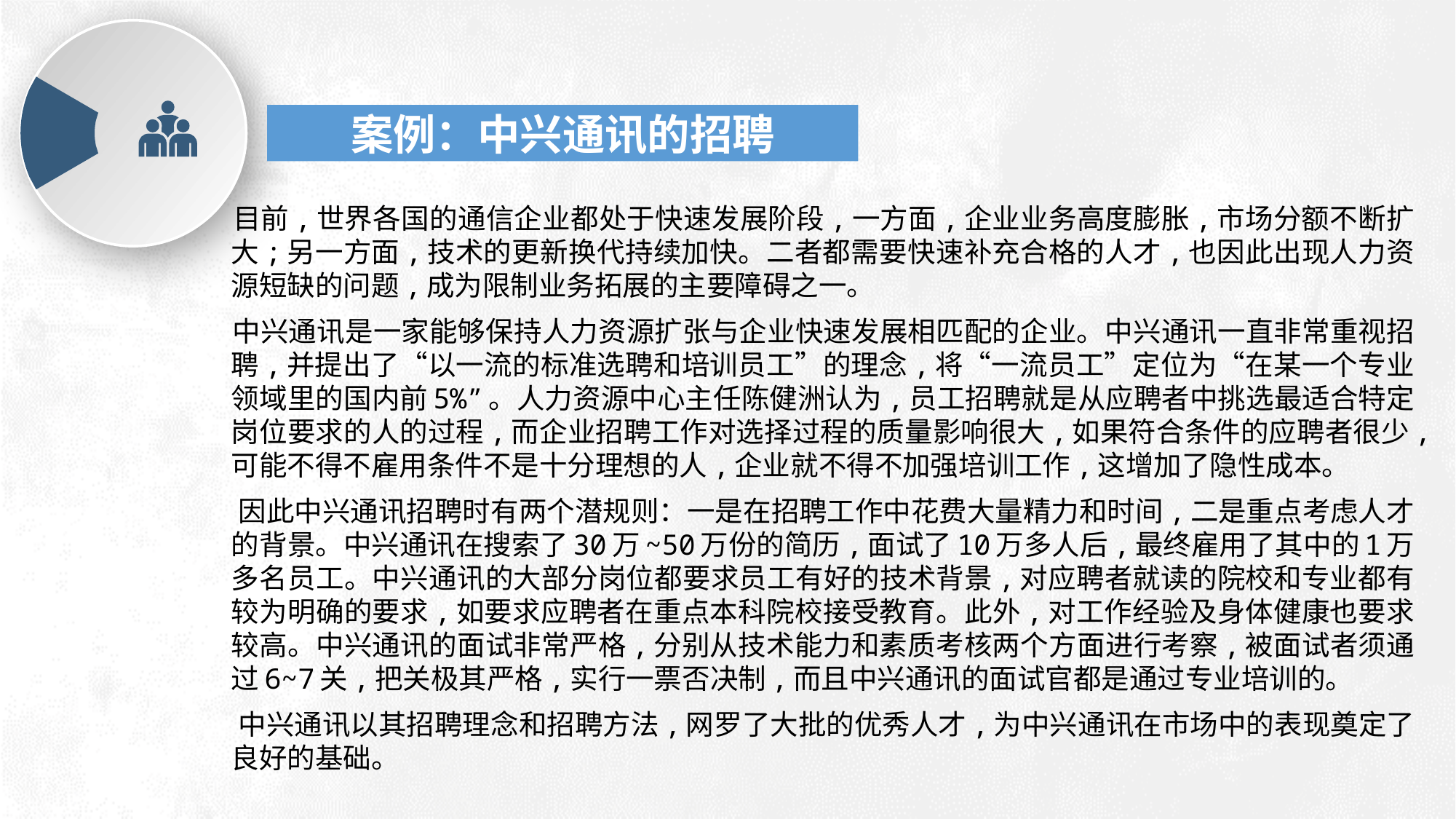

案例：中兴通讯的招聘
   目前,世界各国的通信企业都处于快速发展阶段,一方面,企业业务高度膨胀,市场分额不断扩大;另一方面,技术的更新换代持续加快。二者都需要快速补充合格的人才,也因此出现人力资源短缺的问题,成为限制业务拓展的主要障碍之一。
   中兴通讯是一家能够保持人力资源扩张与企业快速发展相匹配的企业。中兴通讯一直非常重视招聘,并提出了“以一流的标准选聘和培训员工”的理念,将“一流员工”定位为“在某一个专业领域里的国内前5%”。人力资源中心主任陈健洲认为,员工招聘就是从应聘者中挑选最适合特定岗位要求的人的过程,而企业招聘工作对选择过程的质量影响很大,如果符合条件的应聘者很少,可能不得不雇用条件不是十分理想的人,企业就不得不加强培训工作,这增加了隐性成本。
    因此中兴通讯招聘时有两个潜规则：一是在招聘工作中花费大量精力和时间,二是重点考虑人才的背景。中兴通讯在搜索了30万~50万份的简历,面试了10万多人后,最终雇用了其中的1万多名员工。中兴通讯的大部分岗位都要求员工有好的技术背景,对应聘者就读的院校和专业都有较为明确的要求,如要求应聘者在重点本科院校接受教育。此外,对工作经验及身体健康也要求较高。中兴通讯的面试非常严格,分别从技术能力和素质考核两个方面进行考察,被面试者须通过6~7关,把关极其严格,实行一票否决制,而且中兴通讯的面试官都是通过专业培训的。
    中兴通讯以其招聘理念和招聘方法,网罗了大批的优秀人才,为中兴通讯在市场中的表现奠定了良好的基础。